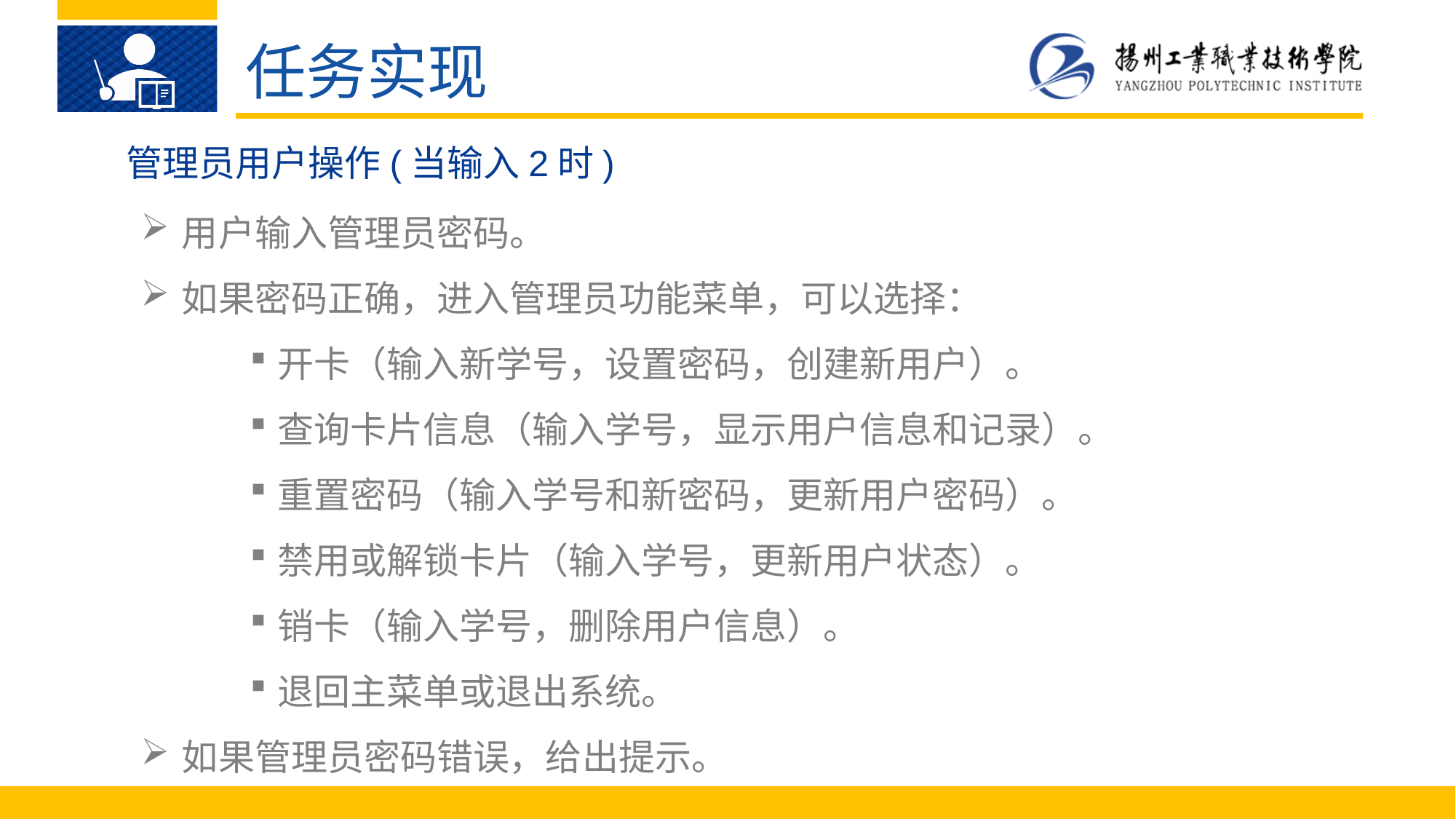

任务实现
管理员用户操作(当输入2时)
用户输入管理员密码。
如果密码正确，进入管理员功能菜单，可以选择：
开卡（输入新学号，设置密码，创建新用户）。
查询卡片信息（输入学号，显示用户信息和记录）。
重置密码（输入学号和新密码，更新用户密码）。
禁用或解锁卡片（输入学号，更新用户状态）。
销卡（输入学号，删除用户信息）。
退回主菜单或退出系统。
如果管理员密码错误，给出提示。